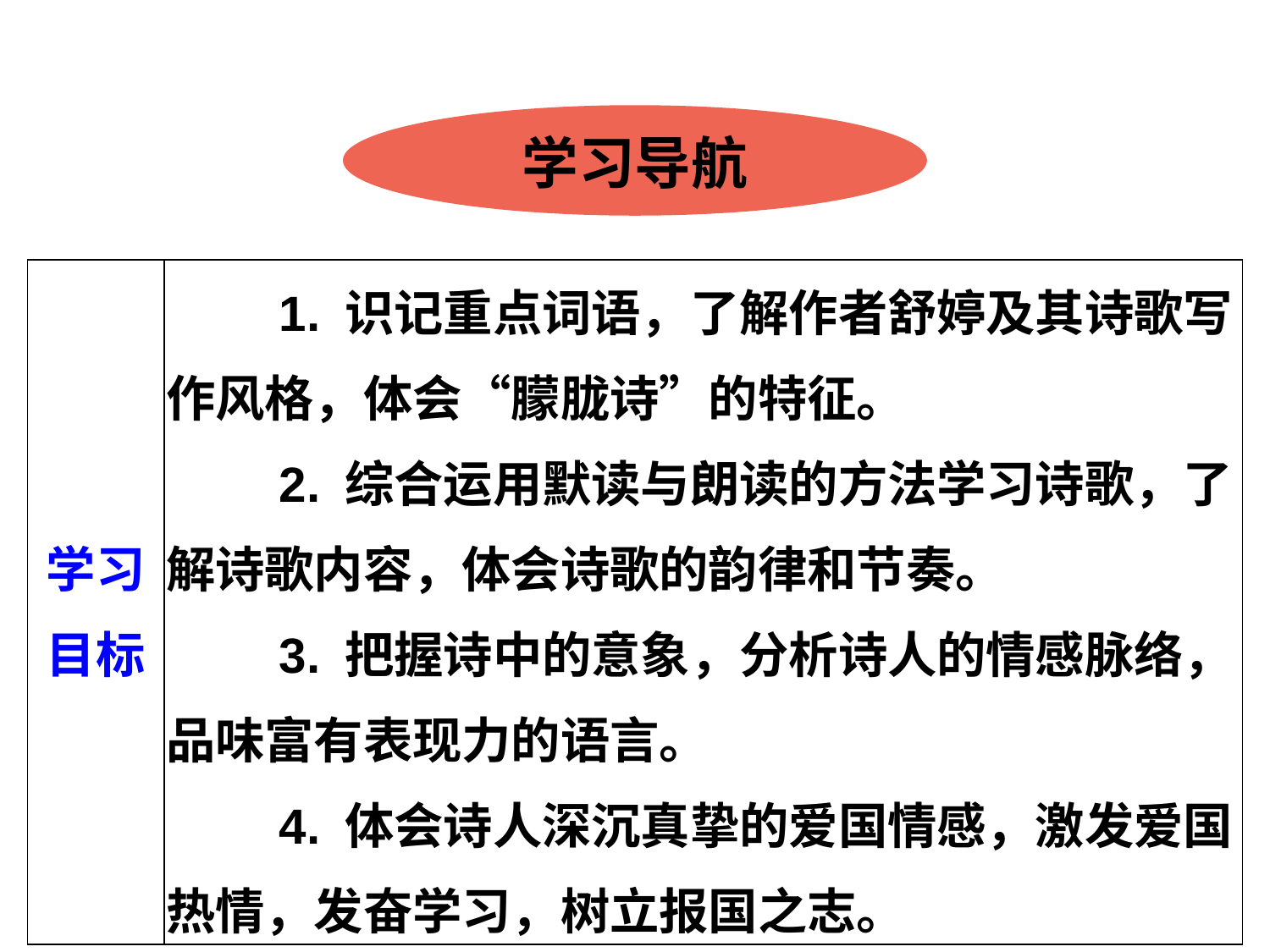

学习导航
| 学习目标 | 1. 识记重点词语，了解作者舒婷及其诗歌写作风格，体会“朦胧诗”的特征。 　　2. 综合运用默读与朗读的方法学习诗歌，了解诗歌内容，体会诗歌的韵律和节奏。 　　3. 把握诗中的意象，分析诗人的情感脉络，品味富有表现力的语言。 　　4. 体会诗人深沉真挚的爱国情感，激发爱国热情，发奋学习，树立报国之志。 |
| --- | --- |